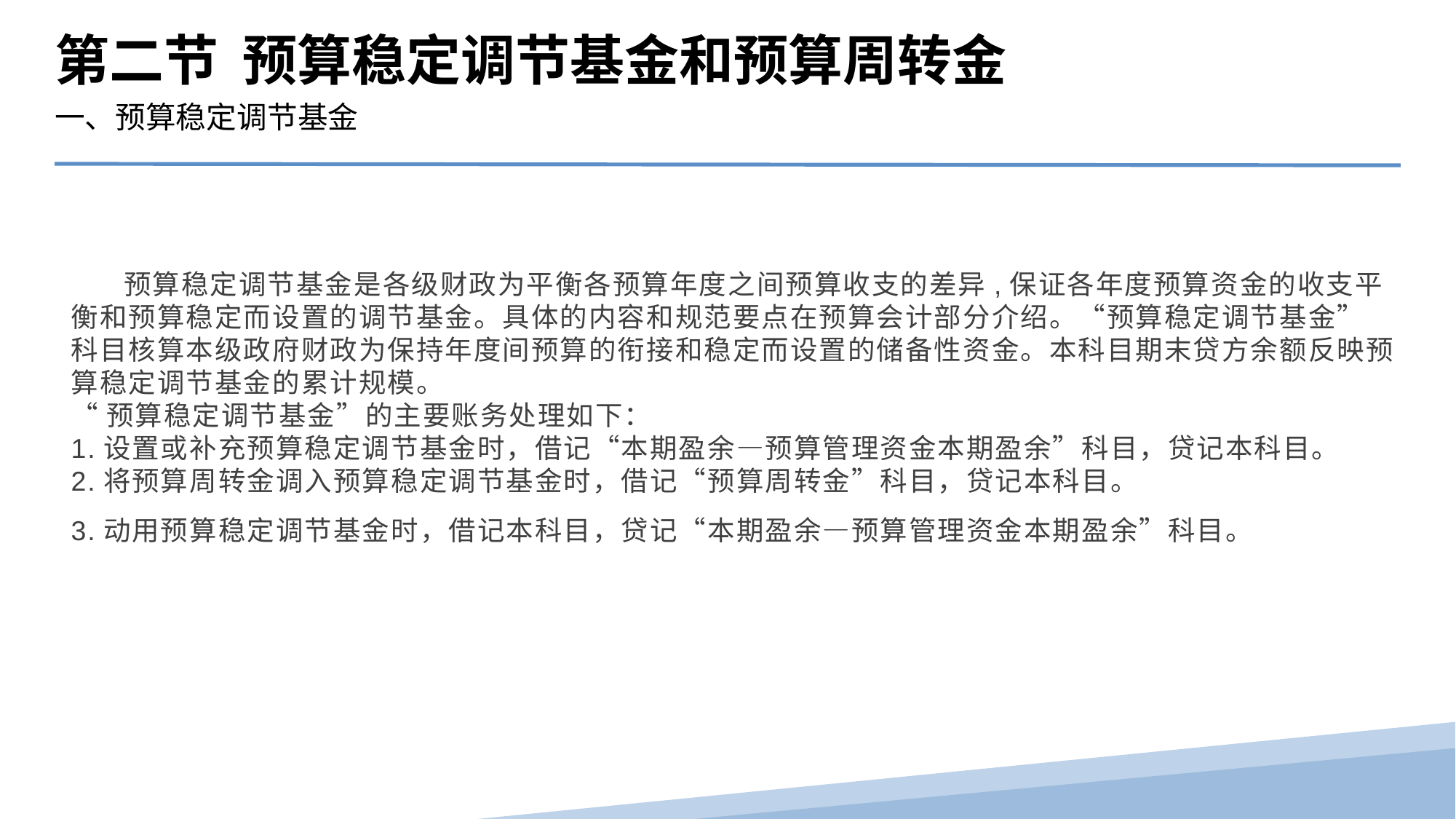

第二节  预算稳定调节基金和预算周转金
一、预算稳定调节基金
      预算稳定调节基金是各级财政为平衡各预算年度之间预算收支的差异,保证各年度预算资金的收支平衡和预算稳定而设置的调节基金。具体的内容和规范要点在预算会计部分介绍。“预算稳定调节基金” 科目核算本级政府财政为保持年度间预算的衔接和稳定而设置的储备性资金。本科目期末贷方余额反映预算稳定调节基金的累计规模。
“预算稳定调节基金”的主要账务处理如下：
1.设置或补充预算稳定调节基金时，借记“本期盈余—预算管理资金本期盈余”科目，贷记本科目。
2.将预算周转金调入预算稳定调节基金时，借记“预算周转金”科目，贷记本科目。
3.动用预算稳定调节基金时，借记本科目，贷记“本期盈余—预算管理资金本期盈余”科目。